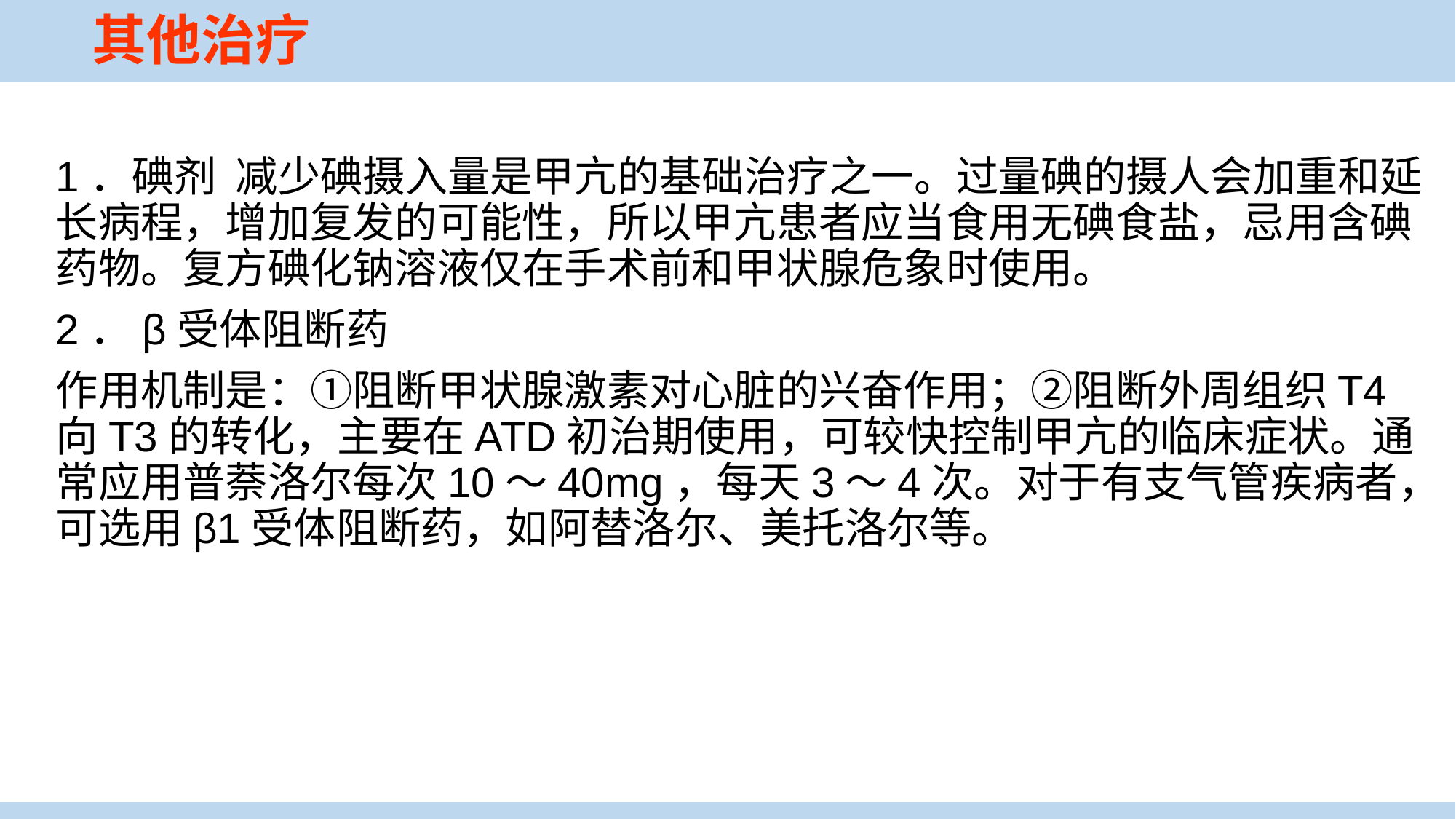

其他治疗
1．碘剂  减少碘摄入量是甲亢的基础治疗之一。过量碘的摄人会加重和延长病程，增加复发的可能性，所以甲亢患者应当食用无碘食盐，忌用含碘药物。复方碘化钠溶液仅在手术前和甲状腺危象时使用。
2．β受体阻断药
作用机制是：①阻断甲状腺激素对心脏的兴奋作用；②阻断外周组织T4向T3的转化，主要在ATD初治期使用，可较快控制甲亢的临床症状。通常应用普萘洛尔每次10～40mg，每天3～4次。对于有支气管疾病者，可选用β1受体阻断药，如阿替洛尔、美托洛尔等。